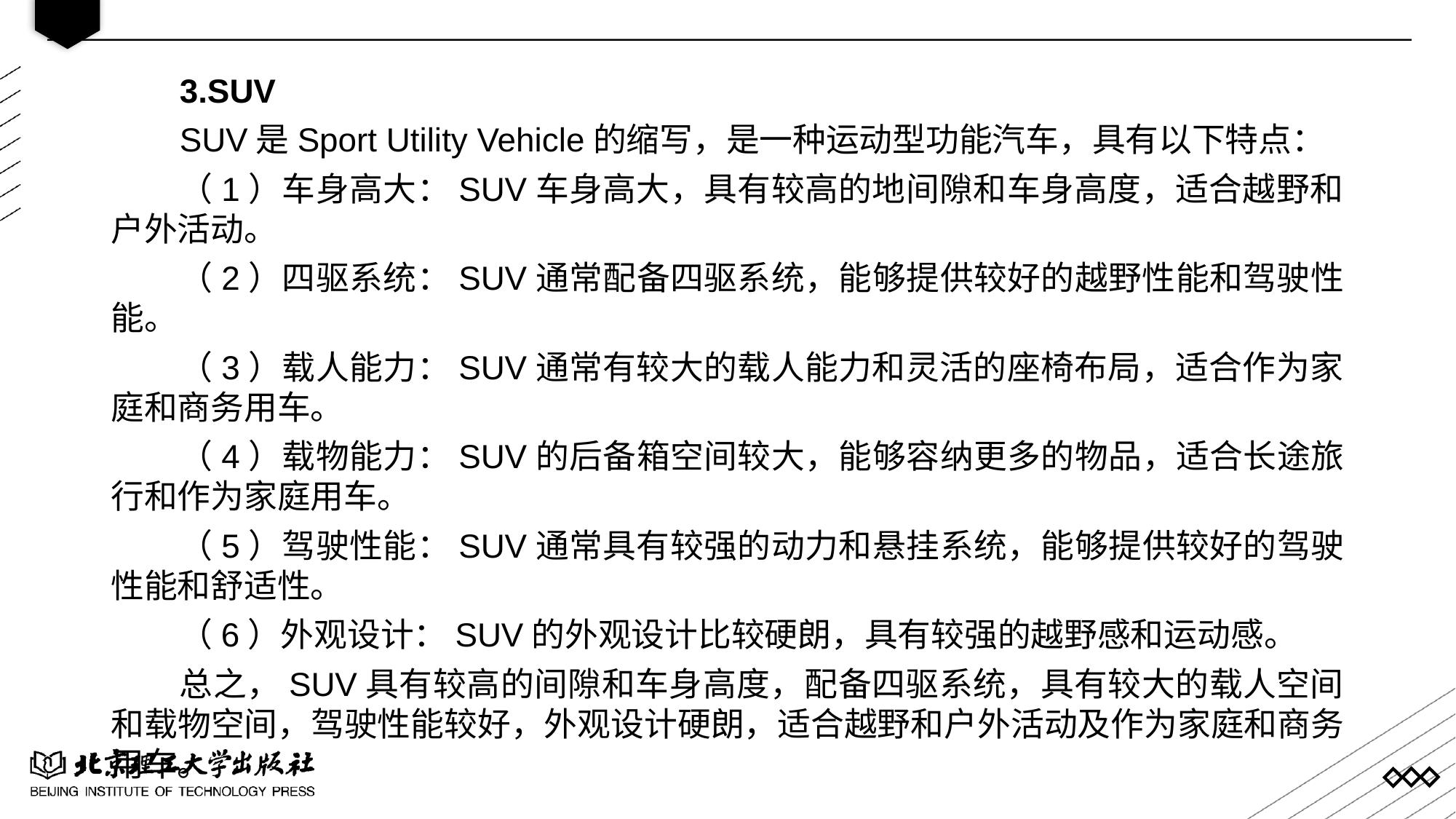

3.SUV
SUV是Sport Utility Vehicle的缩写，是一种运动型功能汽车，具有以下特点：
（1）车身高大：SUV车身高大，具有较高的地间隙和车身高度，适合越野和户外活动。
（2）四驱系统：SUV通常配备四驱系统，能够提供较好的越野性能和驾驶性能。
（3）载人能力：SUV通常有较大的载人能力和灵活的座椅布局，适合作为家庭和商务用车。
（4）载物能力：SUV的后备箱空间较大，能够容纳更多的物品，适合长途旅行和作为家庭用车。
（5）驾驶性能：SUV通常具有较强的动力和悬挂系统，能够提供较好的驾驶性能和舒适性。
（6）外观设计：SUV的外观设计比较硬朗，具有较强的越野感和运动感。
总之，SUV具有较高的间隙和车身高度，配备四驱系统，具有较大的载人空间和载物空间，驾驶性能较好，外观设计硬朗，适合越野和户外活动及作为家庭和商务用车。